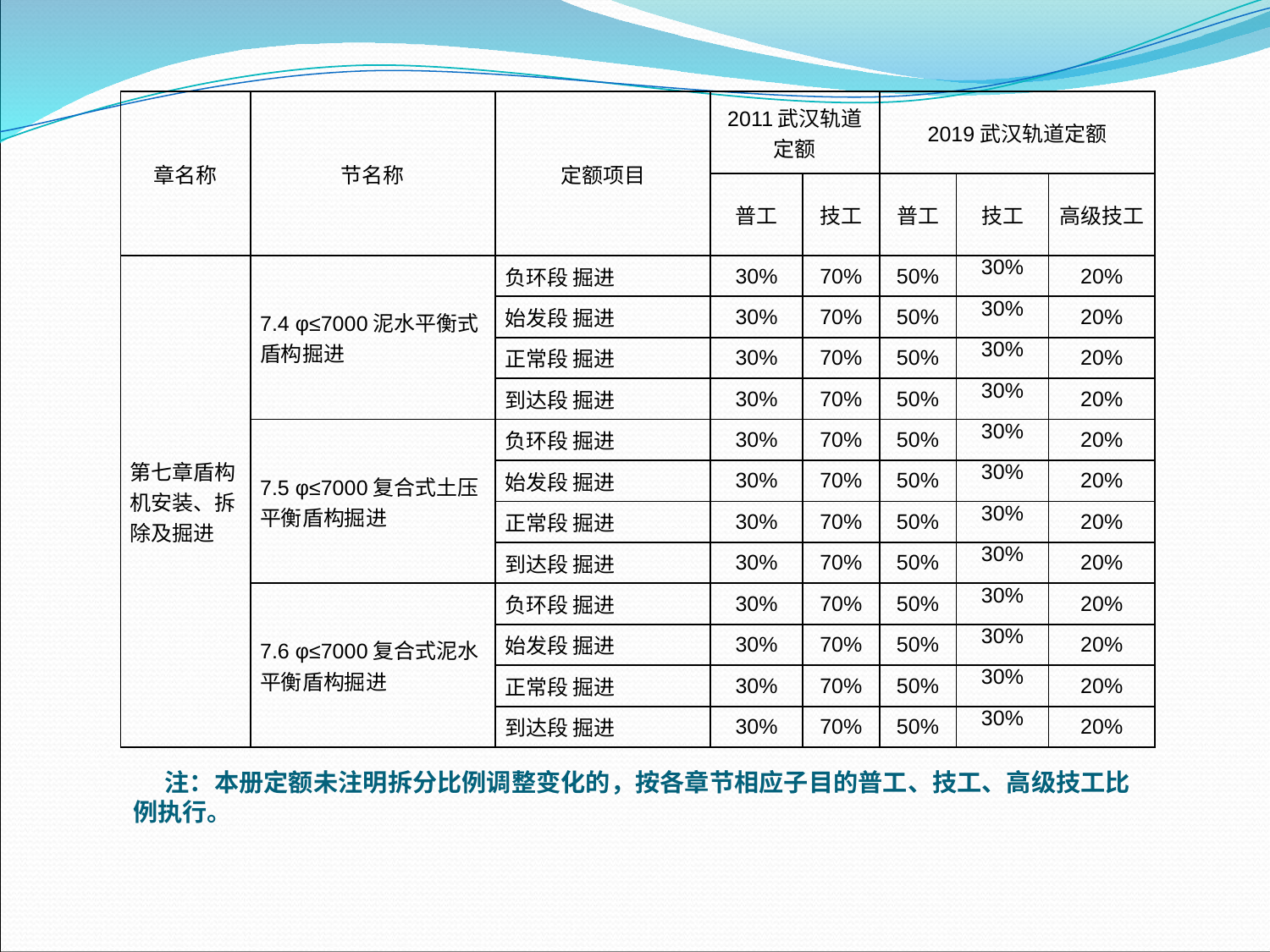

| 章名称 | 节名称 | 定额项目 | 2011武汉轨道定额 |  | 2019武汉轨道定额 |  |  |
| --- | --- | --- | --- | --- | --- | --- | --- |
|  |  |  | 普工 | 技工 | 普工 | 技工 | 高级技工 |
| 第七章盾构机安装、拆除及掘进 | 7.4 φ≤7000泥水平衡式盾构掘进 | 负环段 掘进 | 30% | 70% | 50% | 30% | 20% |
|  |  | 始发段 掘进 | 30% | 70% | 50% | 30% | 20% |
|  |  | 正常段 掘进 | 30% | 70% | 50% | 30% | 20% |
|  |  | 到达段 掘进 | 30% | 70% | 50% | 30% | 20% |
|  | 7.5 φ≤7000复合式土压平衡盾构掘进 | 负环段 掘进 | 30% | 70% | 50% | 30% | 20% |
|  |  | 始发段 掘进 | 30% | 70% | 50% | 30% | 20% |
|  |  | 正常段 掘进 | 30% | 70% | 50% | 30% | 20% |
|  |  | 到达段 掘进 | 30% | 70% | 50% | 30% | 20% |
|  | 7.6 φ≤7000复合式泥水平衡盾构掘进 | 负环段 掘进 | 30% | 70% | 50% | 30% | 20% |
|  |  | 始发段 掘进 | 30% | 70% | 50% | 30% | 20% |
|  |  | 正常段 掘进 | 30% | 70% | 50% | 30% | 20% |
|  |  | 到达段 掘进 | 30% | 70% | 50% | 30% | 20% |
注：本册定额未注明拆分比例调整变化的，按各章节相应子目的普工、技工、高级技工比例执行。
98